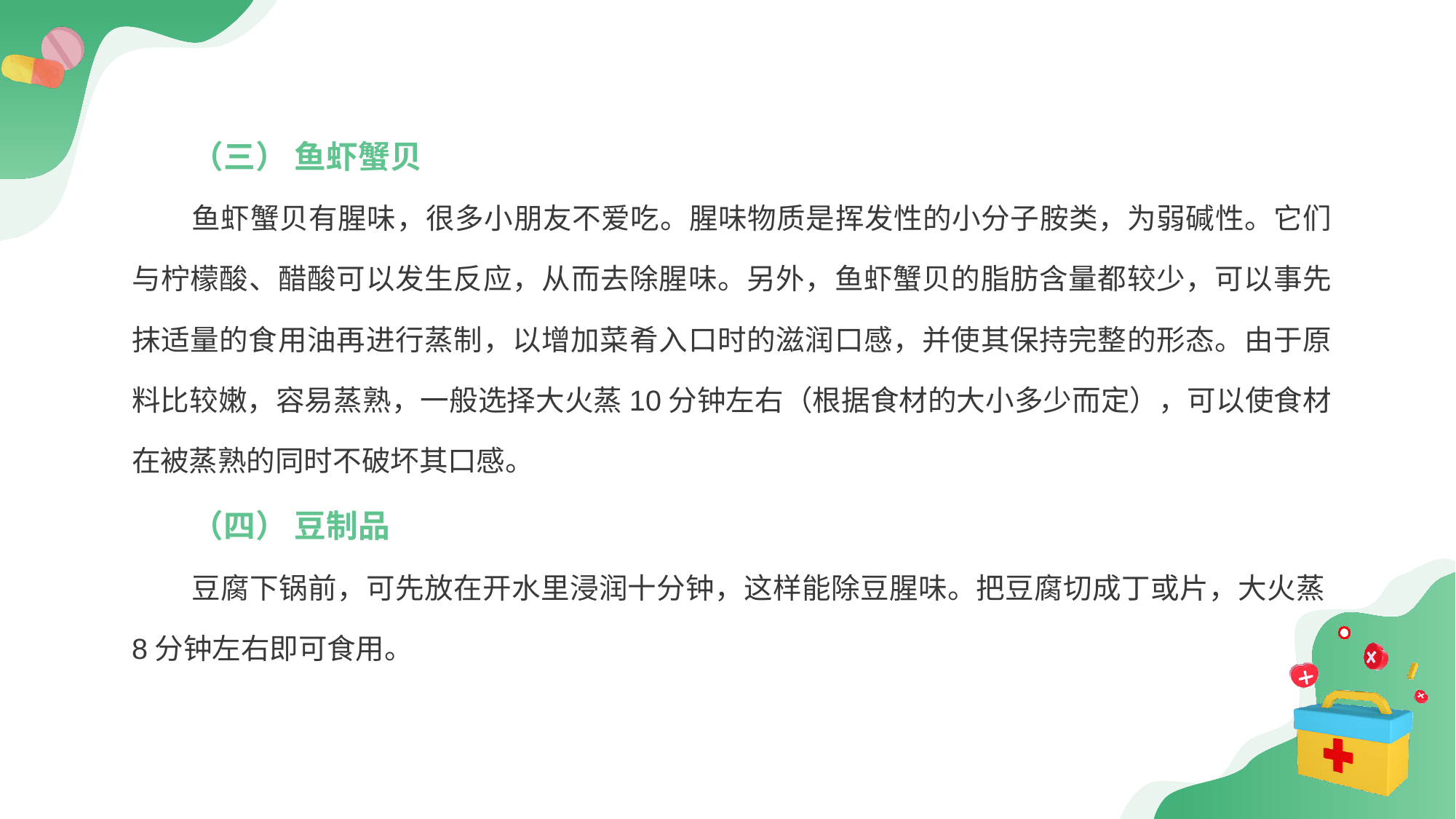

（三） 鱼虾蟹贝
鱼虾蟹贝有腥味，很多小朋友不爱吃。腥味物质是挥发性的小分子胺类，为弱碱性。它们与柠檬酸、醋酸可以发生反应，从而去除腥味。另外，鱼虾蟹贝的脂肪含量都较少，可以事先抹适量的食用油再进行蒸制，以增加菜肴入口时的滋润口感，并使其保持完整的形态。由于原料比较嫩，容易蒸熟，一般选择大火蒸10分钟左右（根据食材的大小多少而定），可以使食材在被蒸熟的同时不破坏其口感。
（四） 豆制品
豆腐下锅前，可先放在开水里浸润十分钟，这样能除豆腥味。把豆腐切成丁或片，大火蒸8分钟左右即可食用。